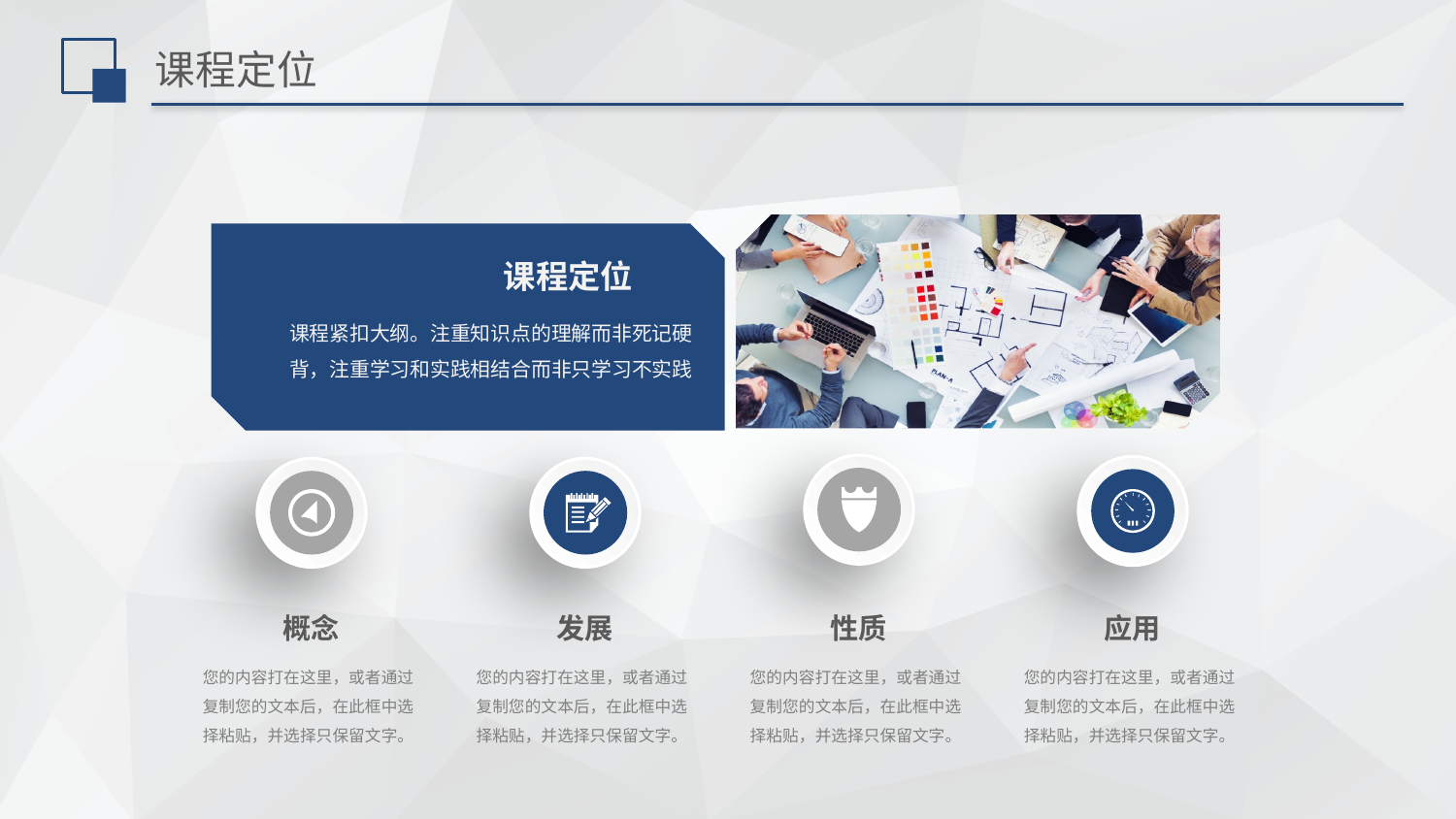

# 课程定位

课程定位
课程紧扣大纲。注重知识点的理解而非死记硬背，注重学习和实践相结合而非只学习不实践

概念
发展
性质
应用
您的内容打在这里，或者通过复制您的文本后，在此框中选择粘贴，并选择只保留文字。
您的内容打在这里，或者通过复制您的文本后，在此框中选择粘贴，并选择只保留文字。
您的内容打在这里，或者通过复制您的文本后，在此框中选择粘贴，并选择只保留文字。
您的内容打在这里，或者通过复制您的文本后，在此框中选择粘贴，并选择只保留文字。